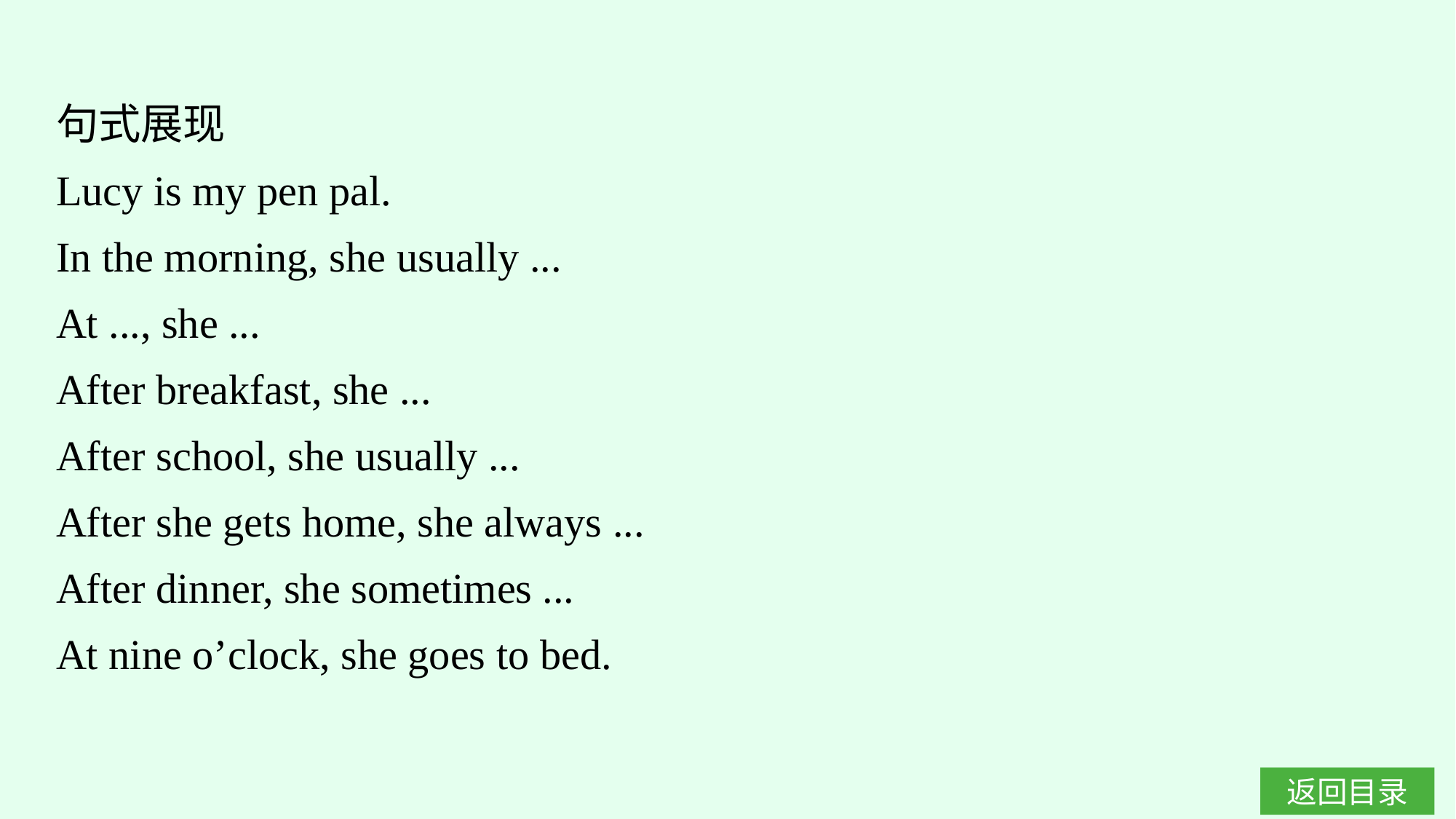

句式展现
Lucy is my pen pal.
In the morning, she usually ...
At ..., she ...
After breakfast, she ...
After school, she usually ...
After she gets home, she always ...
After dinner, she sometimes ...
At nine o’clock, she goes to bed.